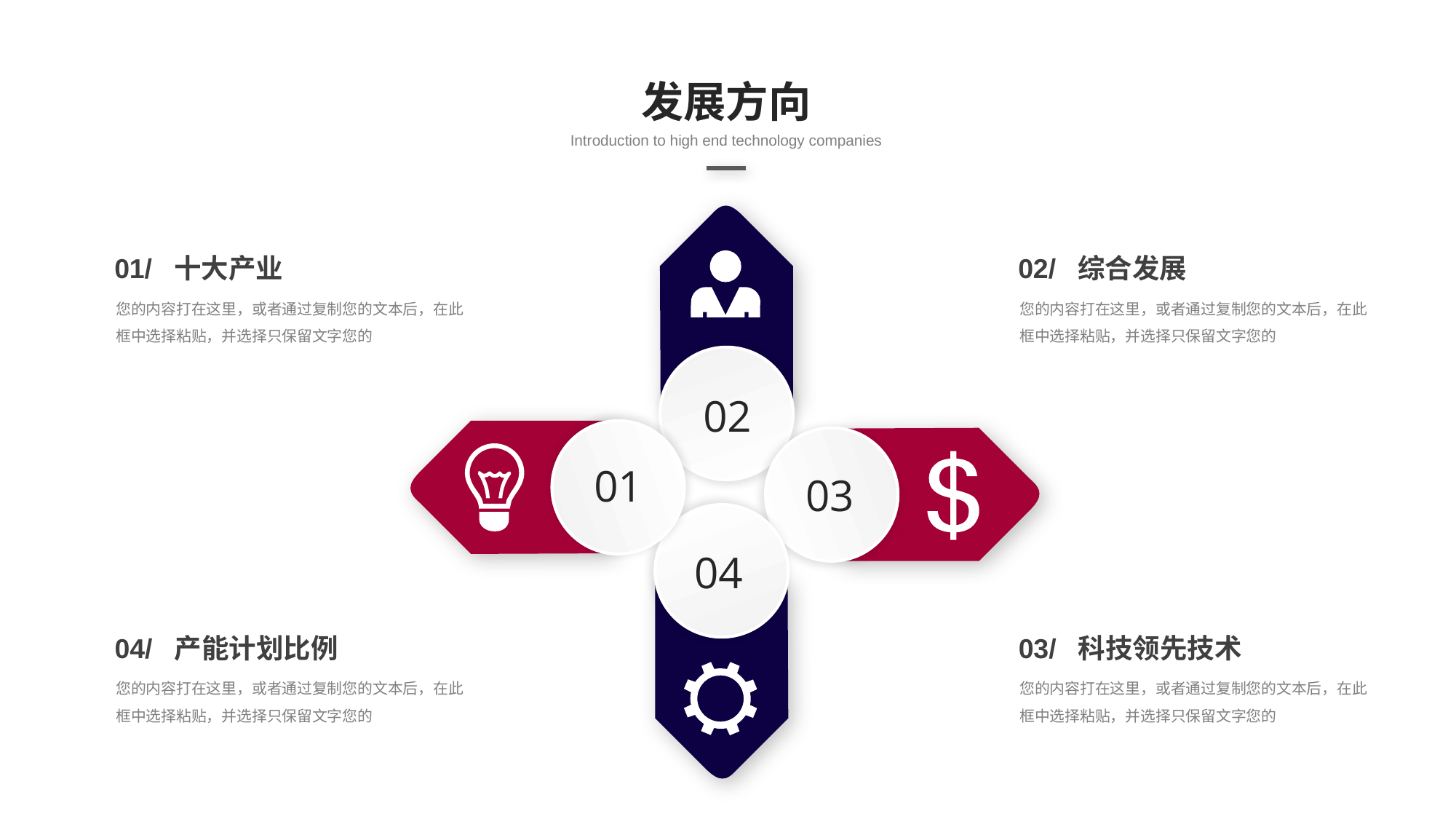

发展方向
Introduction to high end technology companies

01/  十大产业
您的内容打在这里，或者通过复制您的文本后，在此框中选择粘贴，并选择只保留文字您的
02/  综合发展
您的内容打在这里，或者通过复制您的文本后，在此框中选择粘贴，并选择只保留文字您的

02

01
03

04

04/  产能计划比例
您的内容打在这里，或者通过复制您的文本后，在此框中选择粘贴，并选择只保留文字您的
03/  科技领先技术
您的内容打在这里，或者通过复制您的文本后，在此框中选择粘贴，并选择只保留文字您的